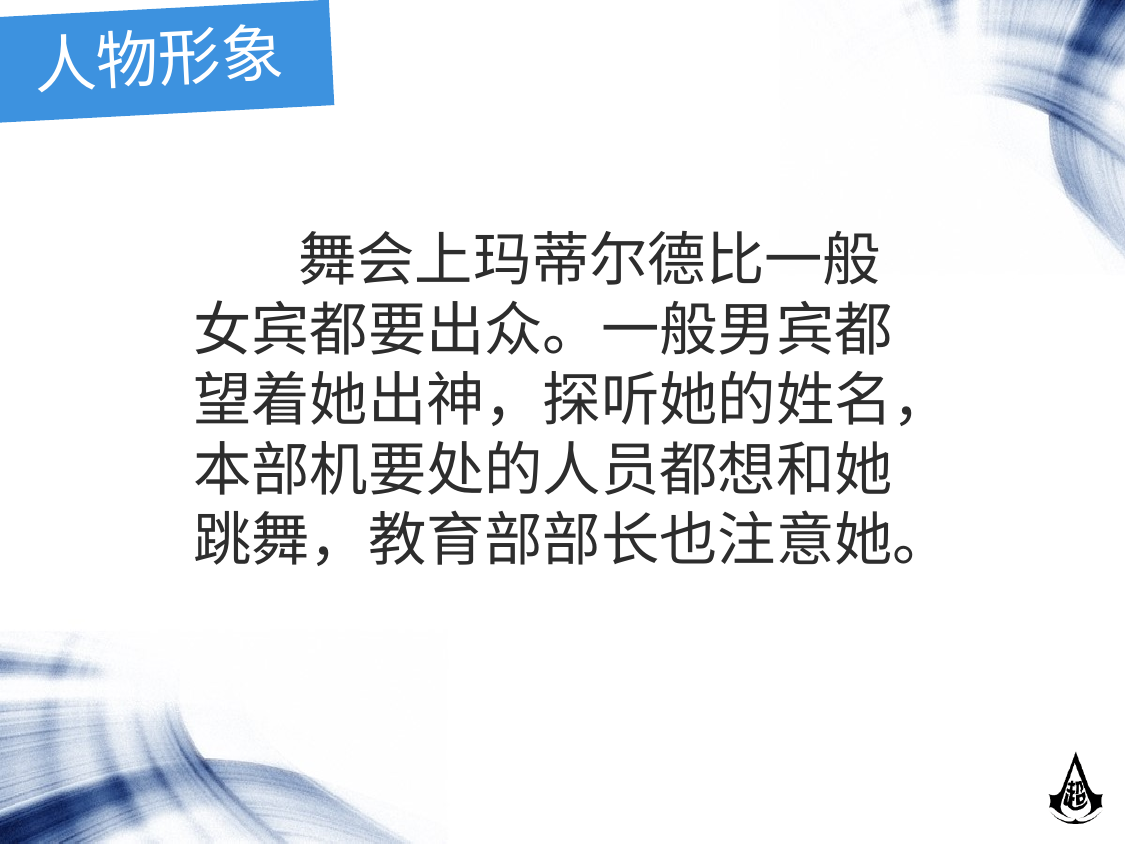

人物形象
       舞会上玛蒂尔德比一般女宾都要出众。一般男宾都望着她出神，探听她的姓名，本部机要处的人员都想和她跳舞，教育部部长也注意她。